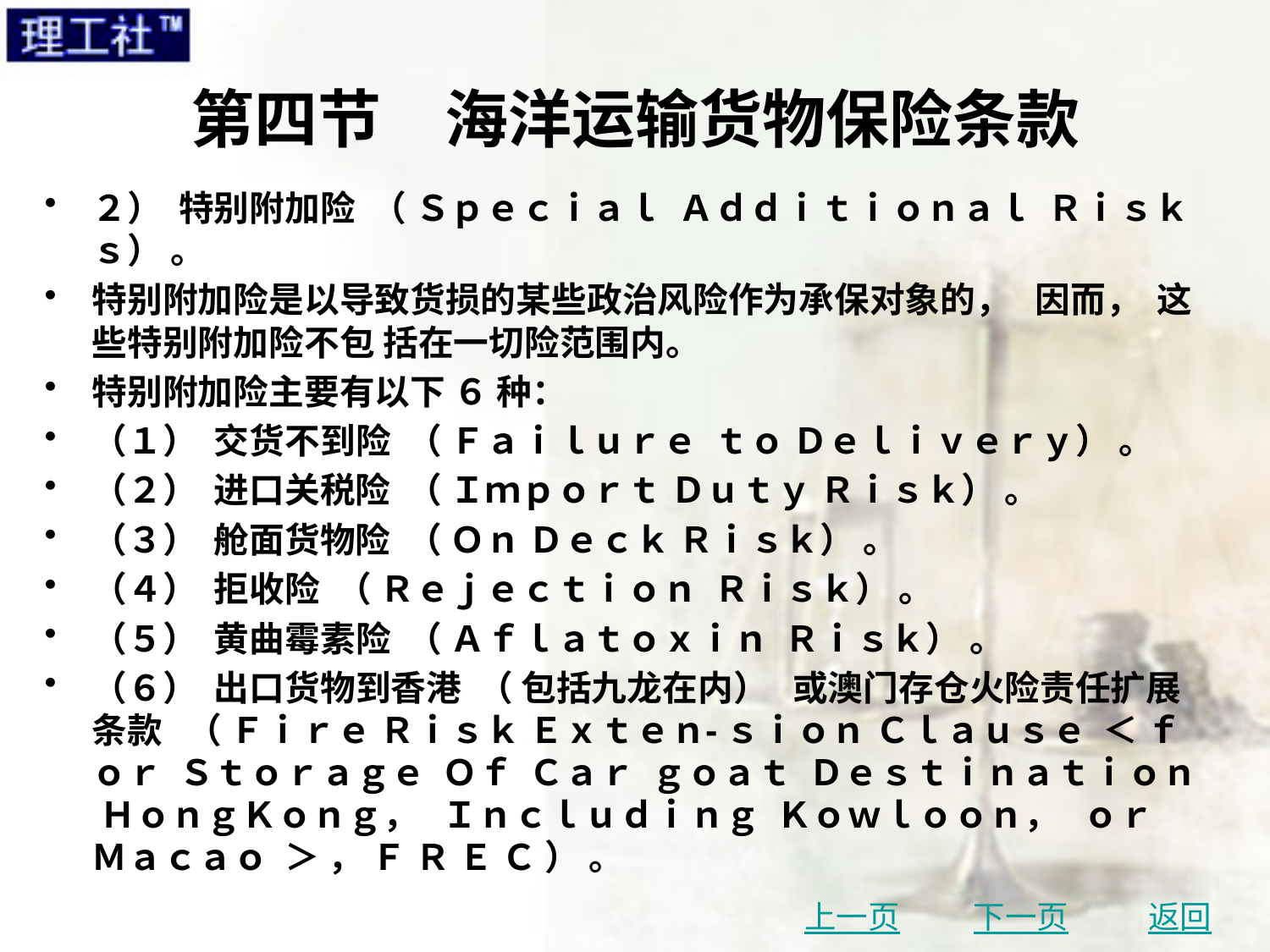

# 第四节　海洋运输货物保险条款
２）  特别附加险  （ Ｓｐｅｃｉａｌ  Ａｄｄｉｔｉｏｎａｌ  Ｒｉｓｋｓ） 。
特别附加险是以导致货损的某些政治风险作为承保对象的，   因而，  这些特别附加险不包 括在一切险范围内。
特别附加险主要有以下 ６ 种：
（１）  交货不到险  （ Ｆａｉｌｕｒｅ  ｔｏ Ｄｅｌｉｖｅｒｙ） 。
（２）  进口关税险  （ Ｉｍｐｏｒｔ Ｄｕｔｙ Ｒｉｓｋ） 。
（３）  舱面货物险  （ Ｏｎ Ｄｅｃｋ Ｒｉｓｋ） 。
（４）  拒收险  （ Ｒｅｊｅｃｔｉｏｎ  Ｒｉｓｋ） 。
（５）  黄曲霉素险  （ Ａｆｌａｔｏｘｉｎ  Ｒｉｓｋ） 。
（６）  出口货物到香港  （ 包括九龙在内）   或澳门存仓火险责任扩展条款   （ Ｆｉｒｅ Ｒｉｓｋ Ｅｘｔｅｎ⁃ ｓｉｏｎ Ｃｌａｕｓｅ  ＜ ｆｏｒ  Ｓｔｏｒａｇｅ  Ｏｆ  Ｃａｒ  ｇｏａｔ  Ｄｅｓｔｉｎａｔｉｏｎ  ＨｏｎｇＫｏｎｇ，   Ｉｎｃｌｕｄｉｎｇ  Ｋｏｗｌｏｏｎ，   ｏｒ  Ｍａｃａｏ  ＞ ， Ｆ Ｒ Ｅ Ｃ ） 。

上一页
下一页
返回